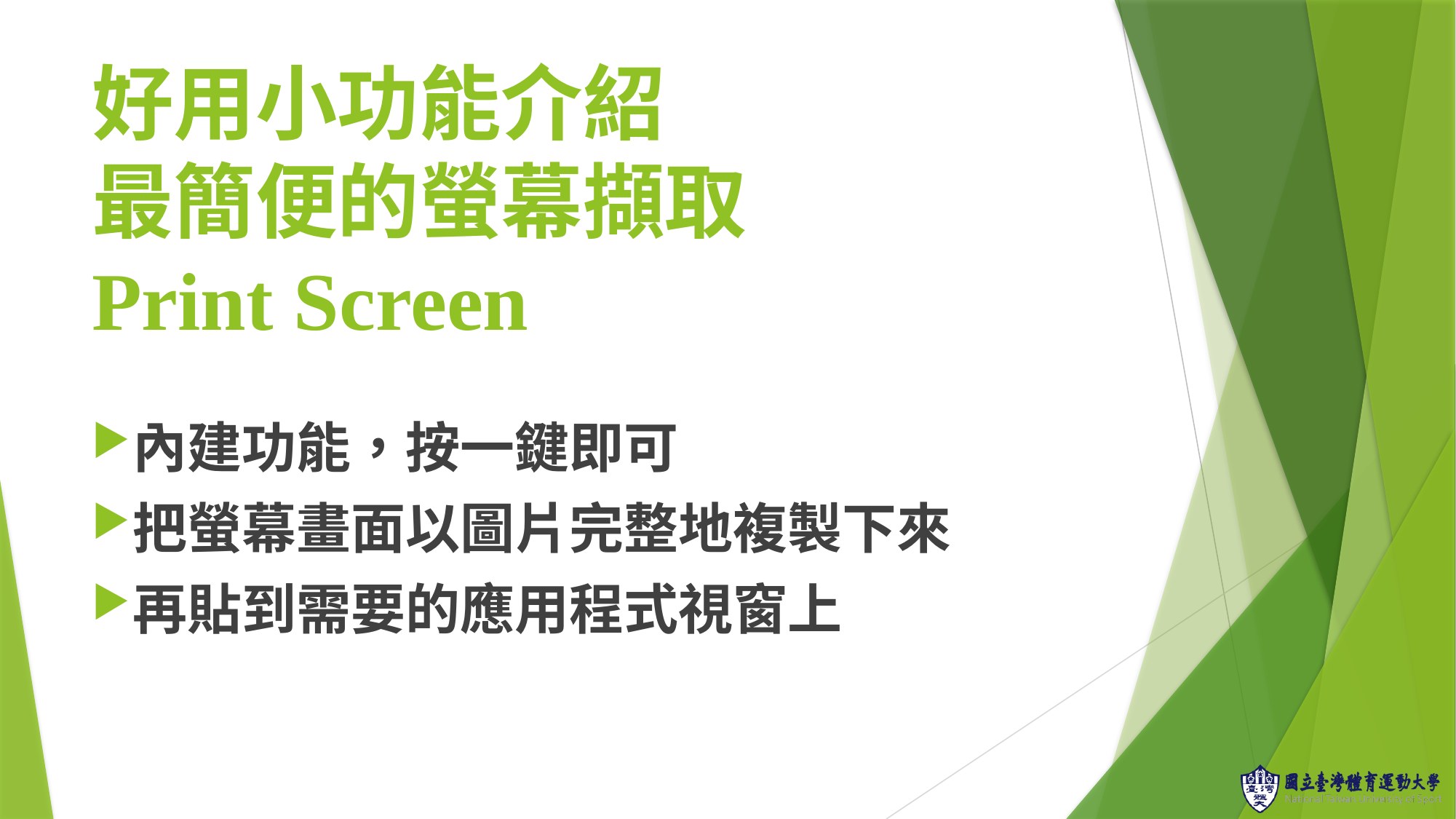

# 好用小功能介紹 最簡便的螢幕擷取 Print Screen
內建功能，按一鍵即可
把螢幕畫面以圖片完整地複製下來
再貼到需要的應用程式視窗上